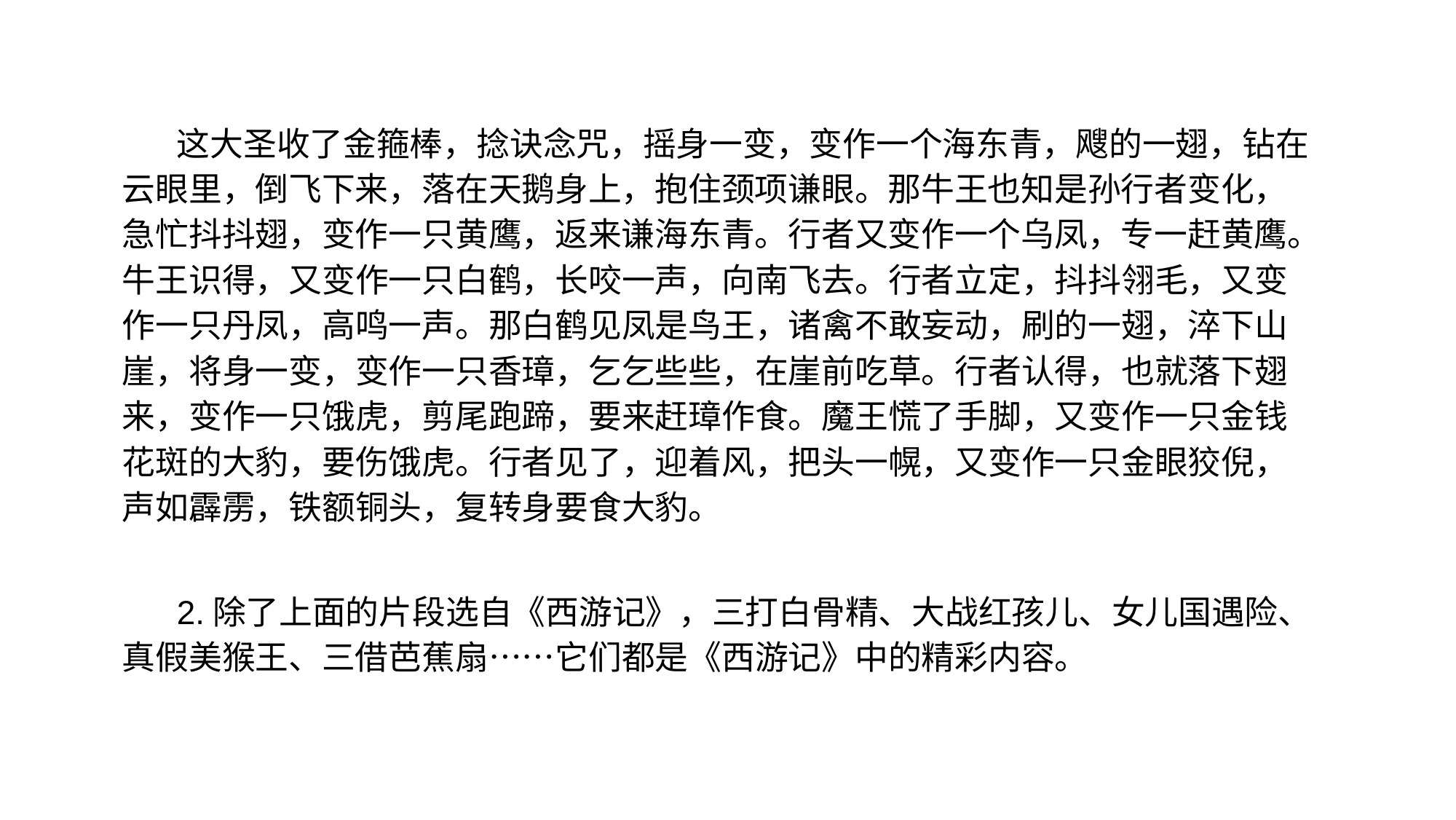

这大圣收了金箍棒，捻诀念咒，摇身一变，变作一个海东青，飕的一翅，钻在云眼里，倒飞下来，落在天鹅身上，抱住颈项谦眼。那牛王也知是孙行者变化，急忙抖抖翅，变作一只黄鹰，返来谦海东青。行者又变作一个乌凤，专一赶黄鹰。牛王识得，又变作一只白鹤，长咬一声，向南飞去。行者立定，抖抖翎毛，又变作一只丹凤，高鸣一声。那白鹤见凤是鸟王，诸禽不敢妄动，刷的一翅，淬下山崖，将身一变，变作一只香璋，乞乞些些，在崖前吃草。行者认得，也就落下翅来，变作一只饿虎，剪尾跑蹄，要来赶璋作食。魔王慌了手脚，又变作一只金钱花斑的大豹，要伤饿虎。行者见了，迎着风，把头一幌，又变作一只金眼狡倪，声如霹雳，铁额铜头，复转身要食大豹。

2.除了上面的片段选自《西游记》，三打白骨精、大战红孩儿、女儿国遇险、真假美猴王、三借芭蕉扇……它们都是《西游记》中的精彩内容。